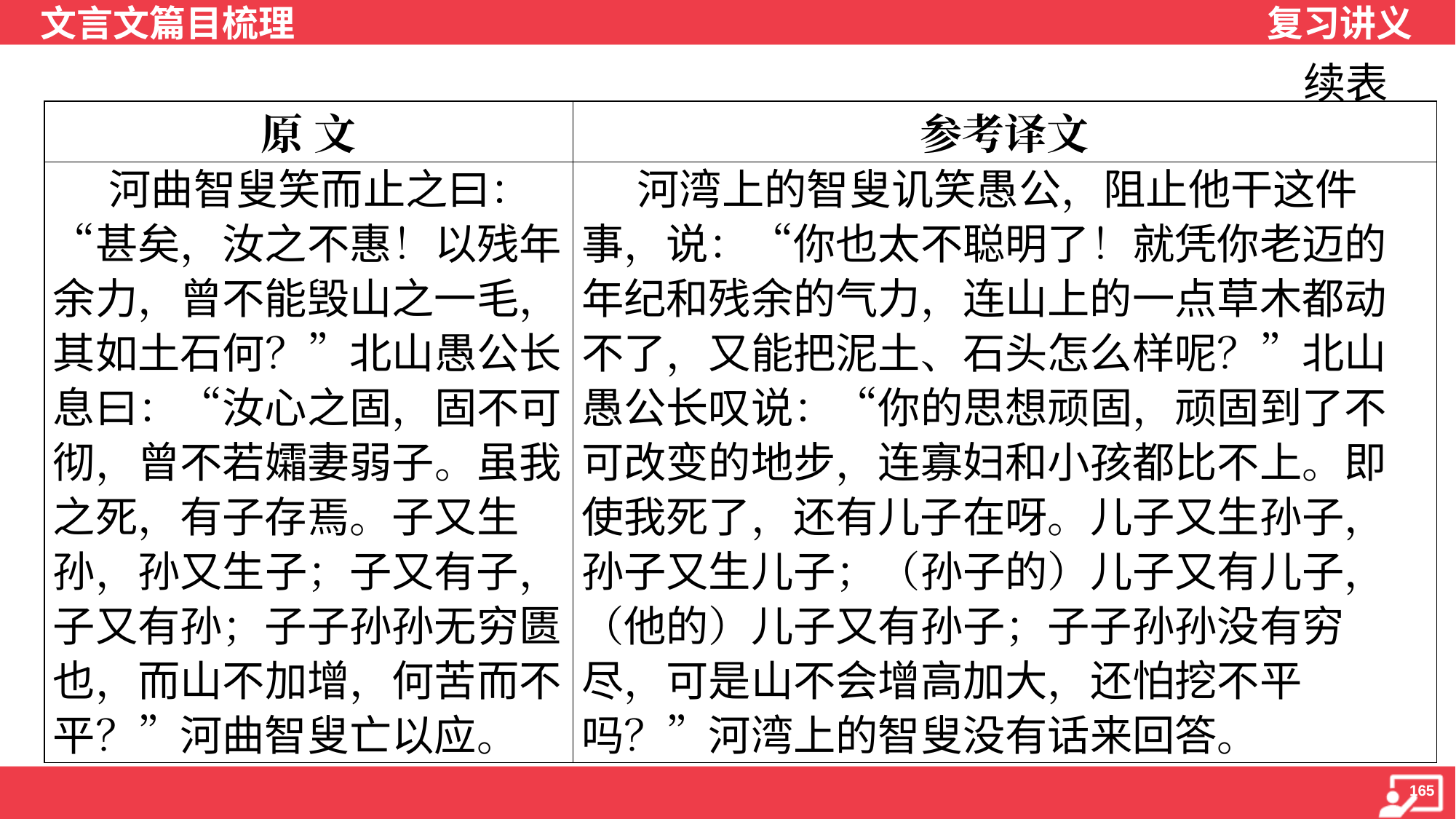

续表
| 原 文 | 参考译文 |
| --- | --- |
| 河曲智叟笑而止之曰：“甚矣，汝之不惠！以残年余力，曾不能毁山之一毛，其如土石何？”北山愚公长息曰：“汝心之固，固不可彻，曾不若孀妻弱子。虽我之死，有子存焉。子又生孙，孙又生子；子又有子，子又有孙；子子孙孙无穷匮也，而山不加增，何苦而不 平？”河曲智叟亡以应。 | 河湾上的智叟讥笑愚公，阻止他干这件事，说：“你也太不聪明了！就凭你老迈的年纪和残余的气力，连山上的一点草木都动不了，又能把泥土、石头怎么样呢？”北山愚公长叹说：“你的思想顽固，顽固到了不可改变的地步，连寡妇和小孩都比不上。即使我死了，还有儿子在呀。儿子又生孙子，孙子又生儿子；（孙子的）儿子又有儿子，（他的）儿子又有孙子；子子孙孙没有穷尽，可是山不会增高加大，还怕挖不平吗？”河湾上的智叟没有话来回答。 |